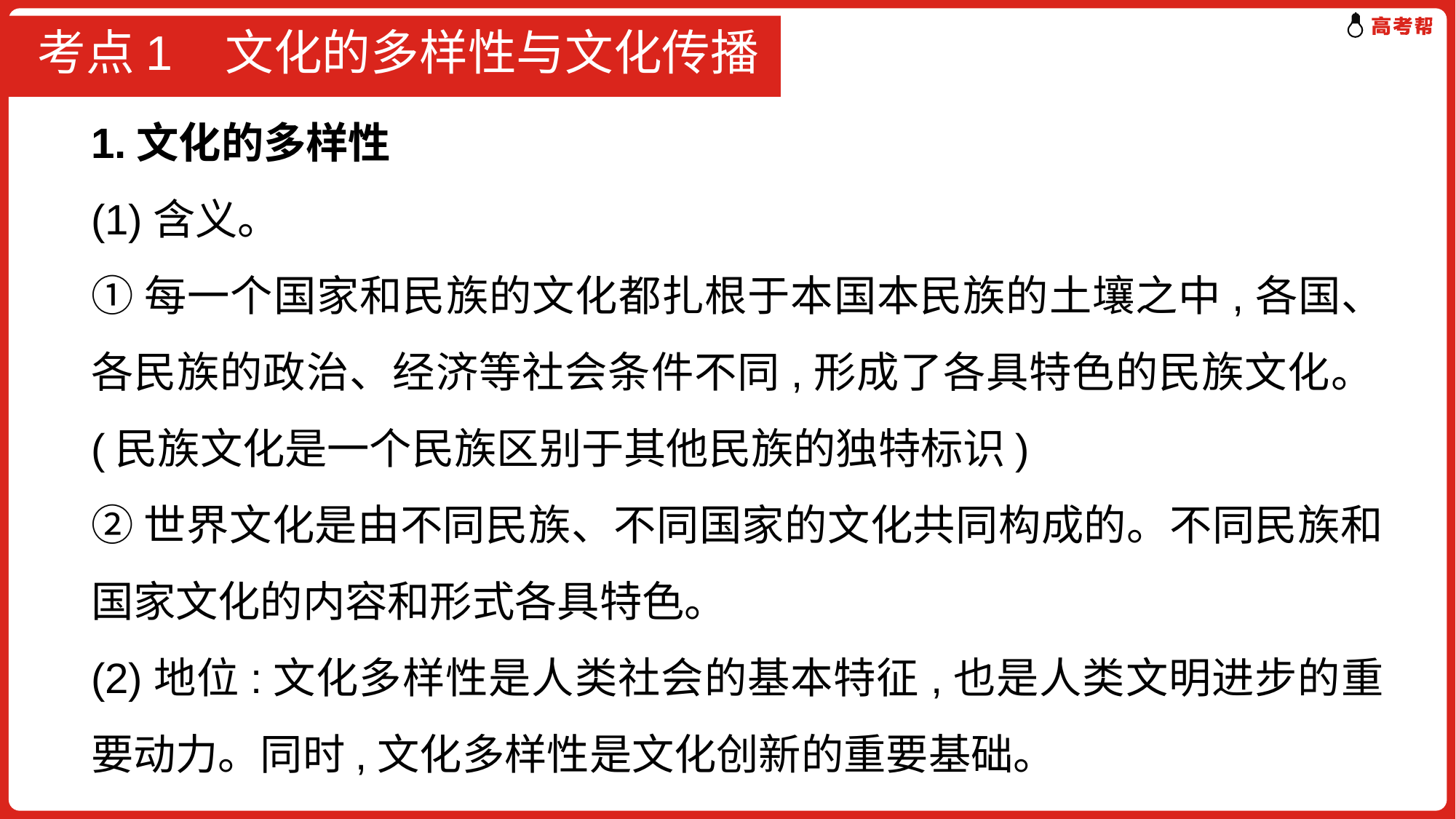

# 考点1   文化的多样性与文化传播
1.文化的多样性
(1)含义。
①每一个国家和民族的文化都扎根于本国本民族的土壤之中,各国、各民族的政治、经济等社会条件不同,形成了各具特色的民族文化。(民族文化是一个民族区别于其他民族的独特标识)
②世界文化是由不同民族、不同国家的文化共同构成的。不同民族和国家文化的内容和形式各具特色。
(2)地位:文化多样性是人类社会的基本特征,也是人类文明进步的重要动力。同时,文化多样性是文化创新的重要基础。